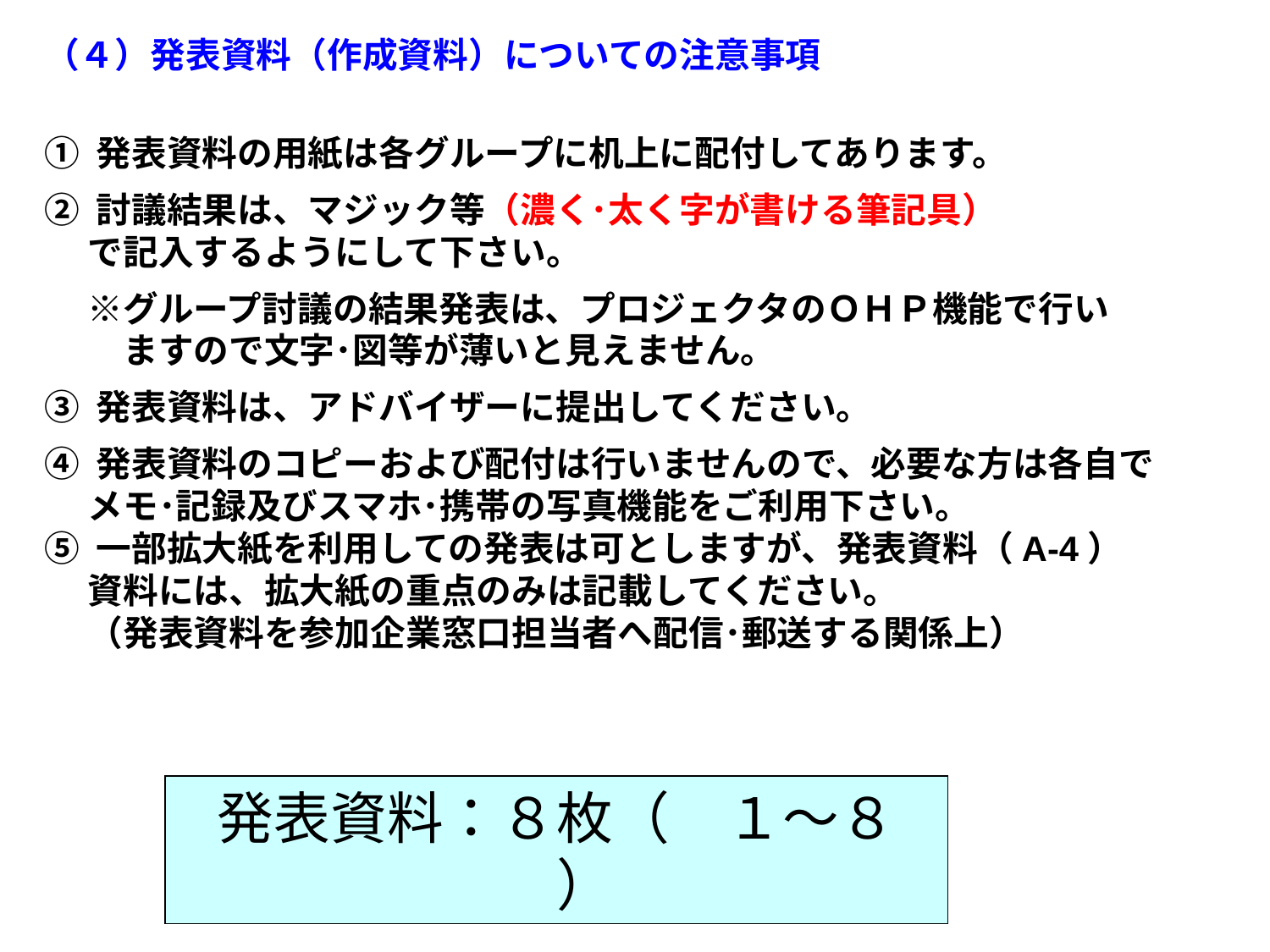

（４）発表資料（作成資料）についての注意事項
① 発表資料の用紙は各グループに机上に配付してあります。
② 討議結果は、マジック等（濃く･太く字が書ける筆記具）
　 で記入するようにして下さい。
　 ※グループ討議の結果発表は、プロジェクタのＯＨＰ機能で行い
　　 ますので文字･図等が薄いと見えません。
③ 発表資料は、アドバイザーに提出してください。
④ 発表資料のコピーおよび配付は行いませんので、必要な方は各自で
　 メモ･記録及びスマホ･携帯の写真機能をご利用下さい。
⑤ 一部拡大紙を利用しての発表は可としますが、発表資料（A-4）
　 資料には、拡大紙の重点のみは記載してください。
　 （発表資料を参加企業窓口担当者へ配信･郵送する関係上）

発表資料：８枚（　１～８　）